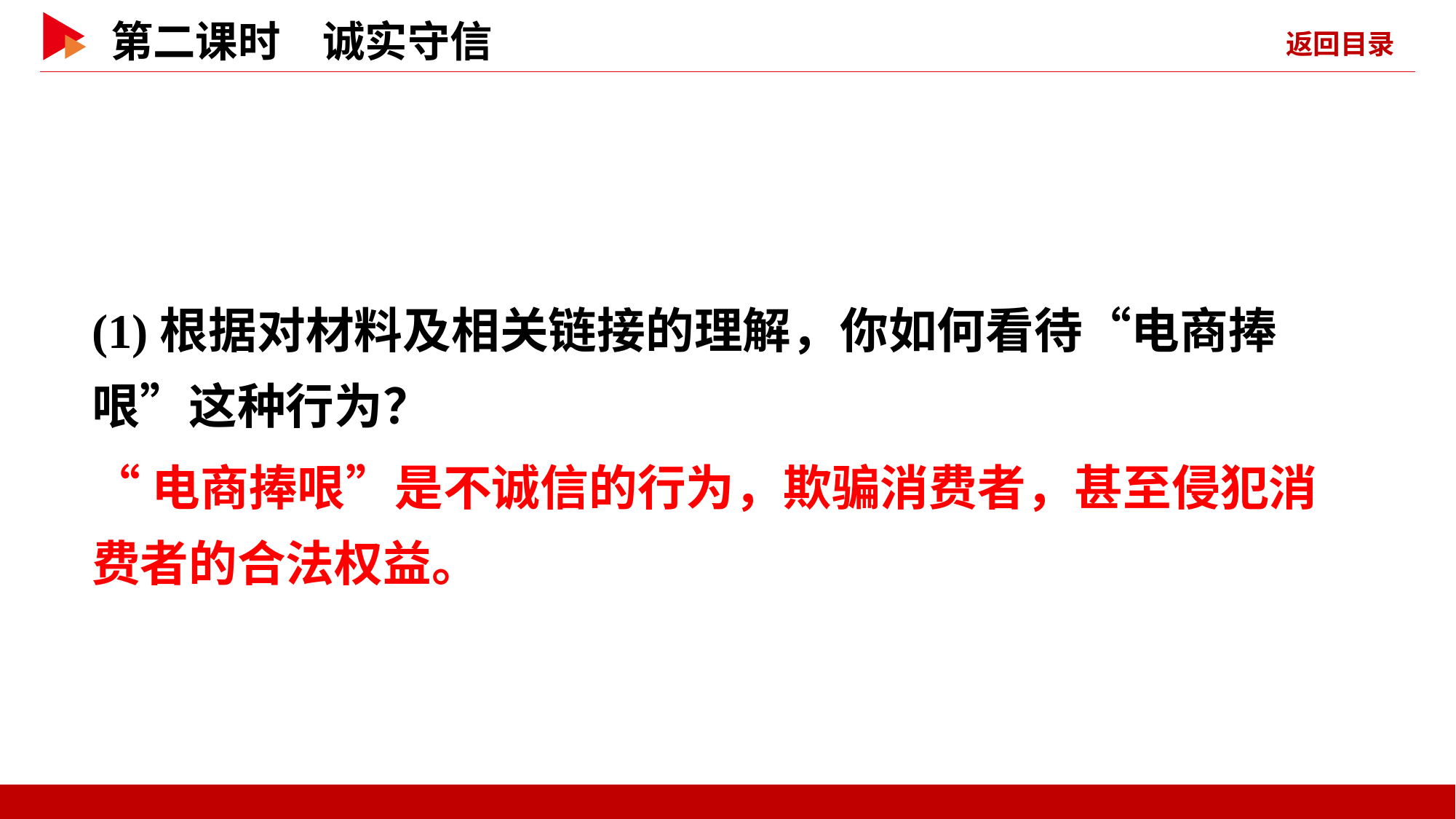

(1)根据对材料及相关链接的理解，你如何看待“电商捧哏”这种行为？
“电商捧哏”是不诚信的行为，欺骗消费者，甚至侵犯消费者的合法权益。